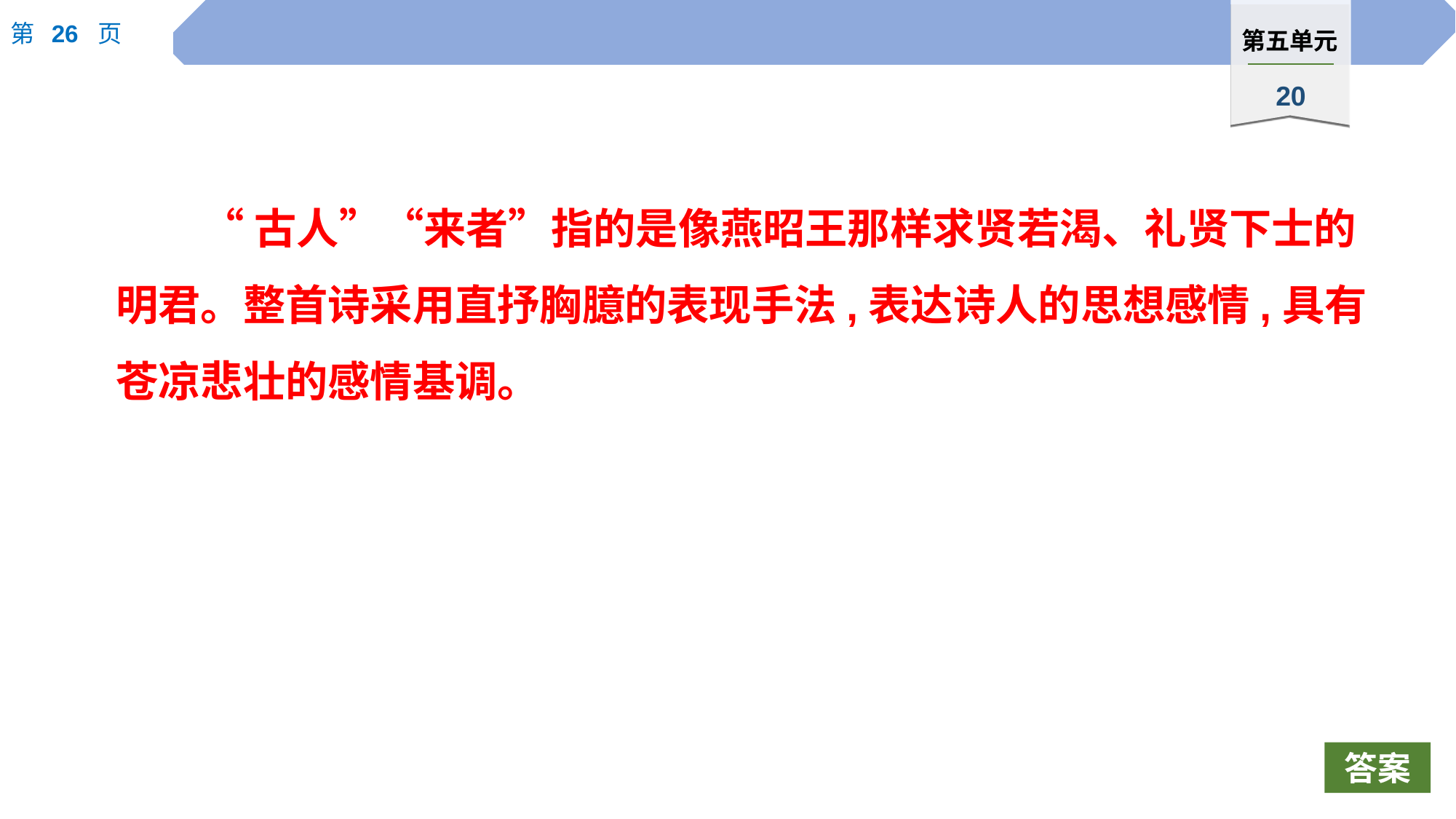

“古人”“来者”指的是像燕昭王那样求贤若渴、礼贤下士的明君。整首诗采用直抒胸臆的表现手法,表达诗人的思想感情,具有苍凉悲壮的感情基调。
答案